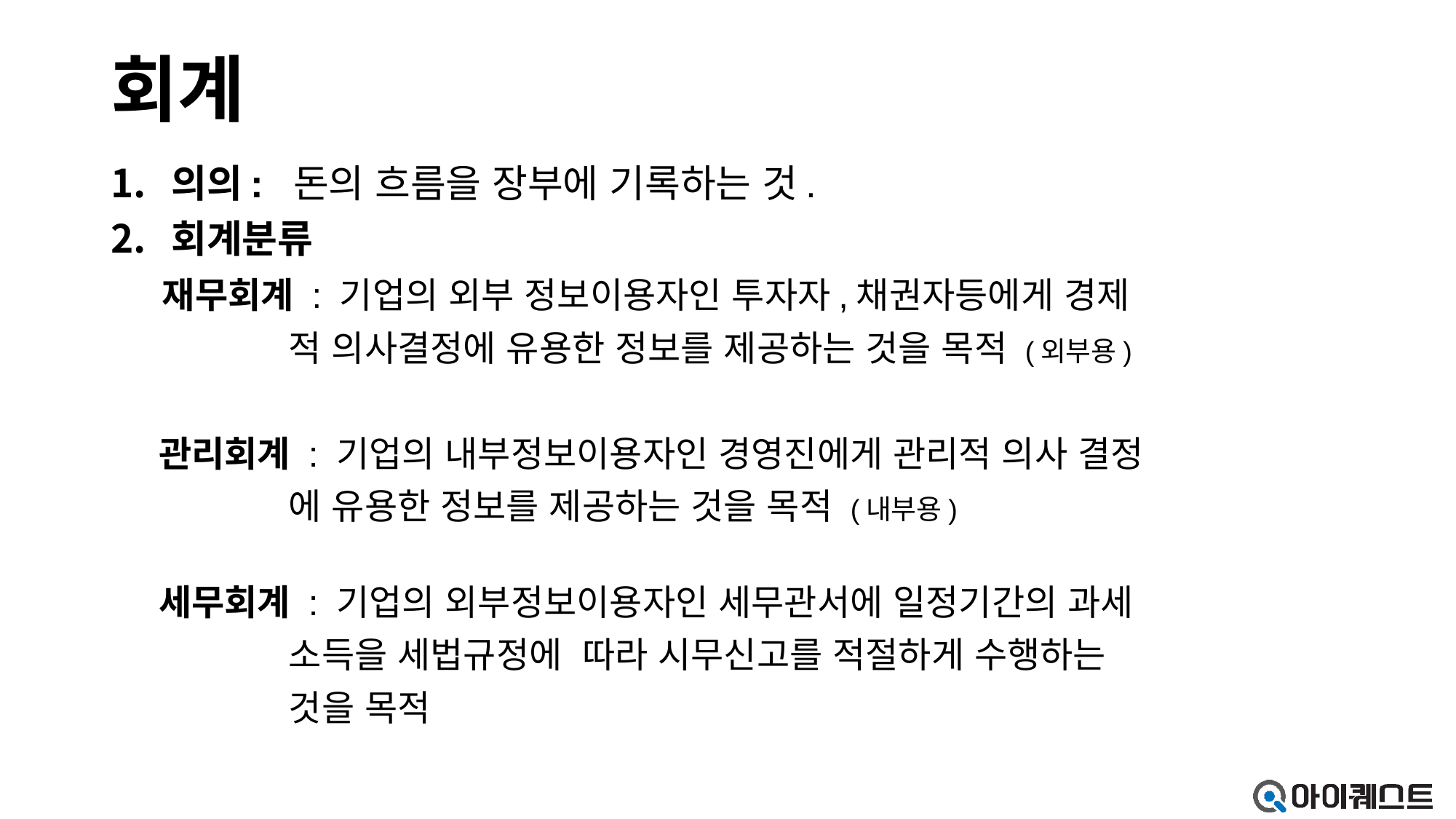

# 회계
의의:  돈의 흐름을 장부에 기록하는 것.
회계분류
    재무회계 : 기업의 외부 정보이용자인 투자자,채권자등에게 경제
                 적 의사결정에 유용한 정보를 제공하는 것을 목적 (외부용)

    관리회계 : 기업의 내부정보이용자인 경영진에게 관리적 의사 결정
                 에 유용한 정보를 제공하는 것을 목적 (내부용)

    세무회계 : 기업의 외부정보이용자인 세무관서에 일정기간의 과세
                 소득을 세법규정에  따라 시무신고를 적절하게 수행하는
                 것을 목적